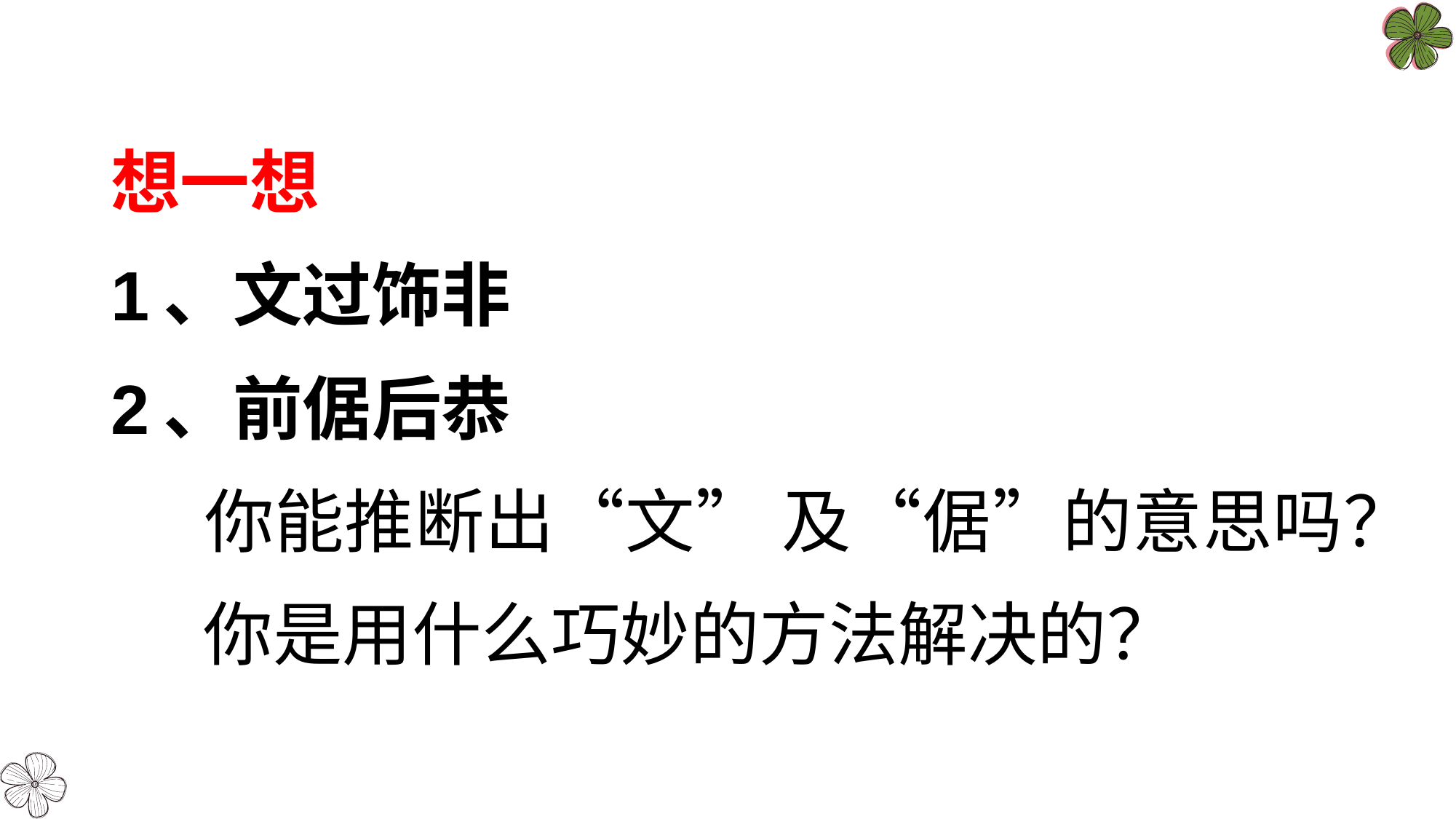

想一想
1、文过饰非
2、前倨后恭
	你能推断出“文” 及“倨”的意思吗？
	你是用什么巧妙的方法解决的？